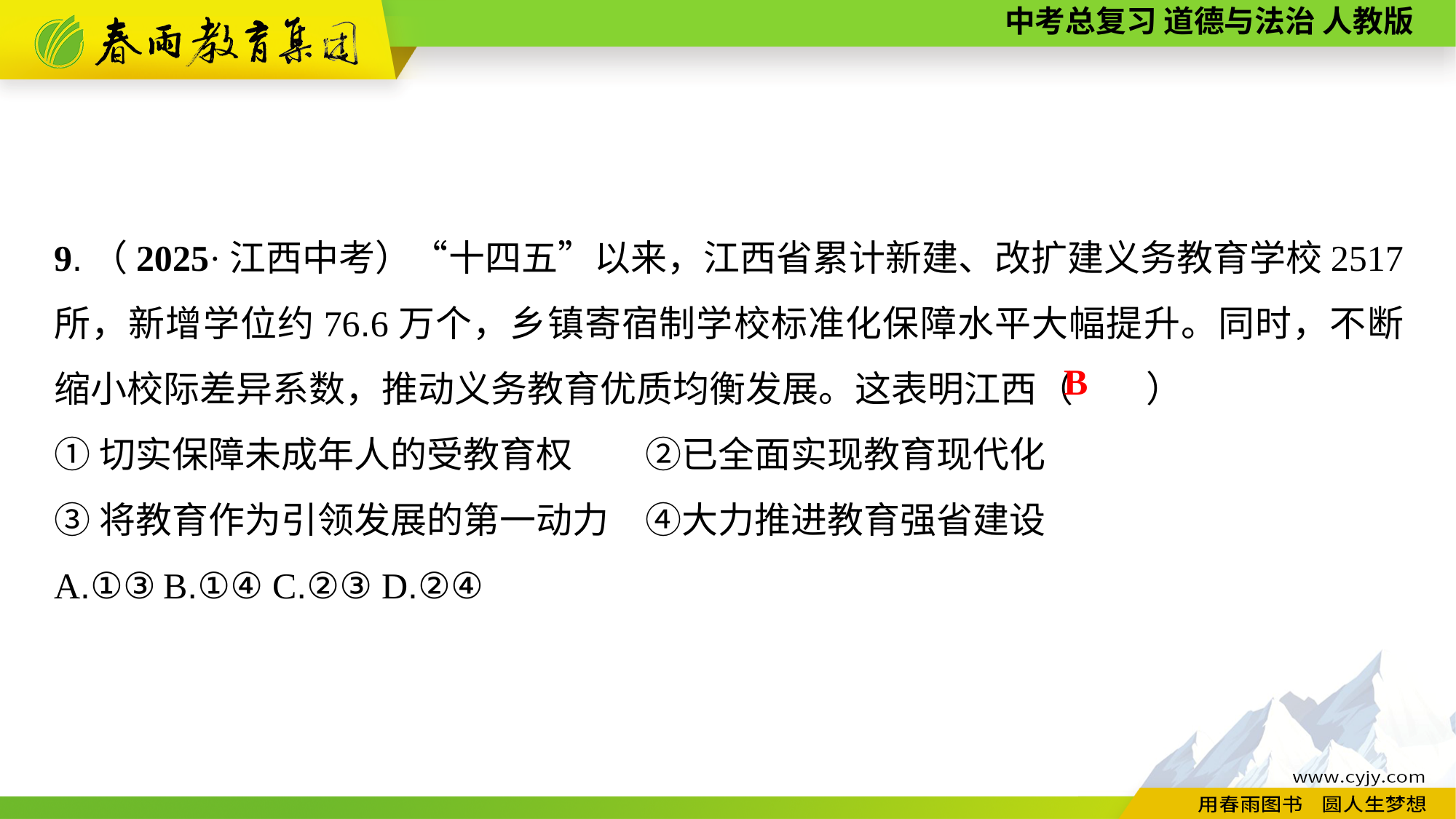

9.（2025·江西中考）“十四五”以来，江西省累计新建、改扩建义务教育学校2517所，新增学位约76.6万个，乡镇寄宿制学校标准化保障水平大幅提升。同时，不断缩小校际差异系数，推动义务教育优质均衡发展。这表明江西（　　）
①切实保障未成年人的受教育权　　②已全面实现教育现代化
③将教育作为引领发展的第一动力　④大力推进教育强省建设
A.①③	B.①④	C.②③	D.②④
B